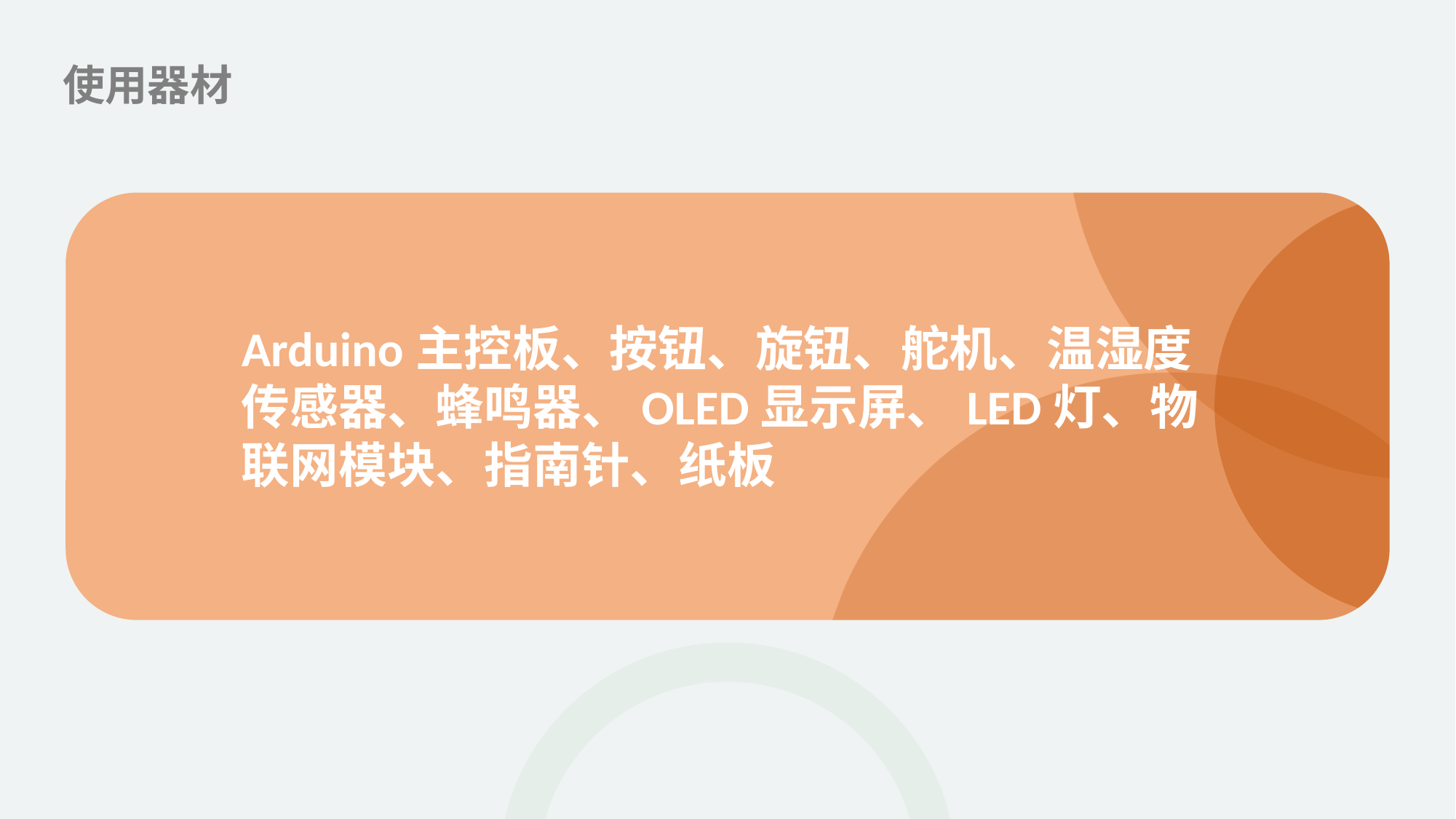

6
使用器材

Arduino主控板、按钮、旋钮、舵机、温湿度传感器、蜂鸣器、OLED显示屏、LED灯、物联网模块、指南针、纸板